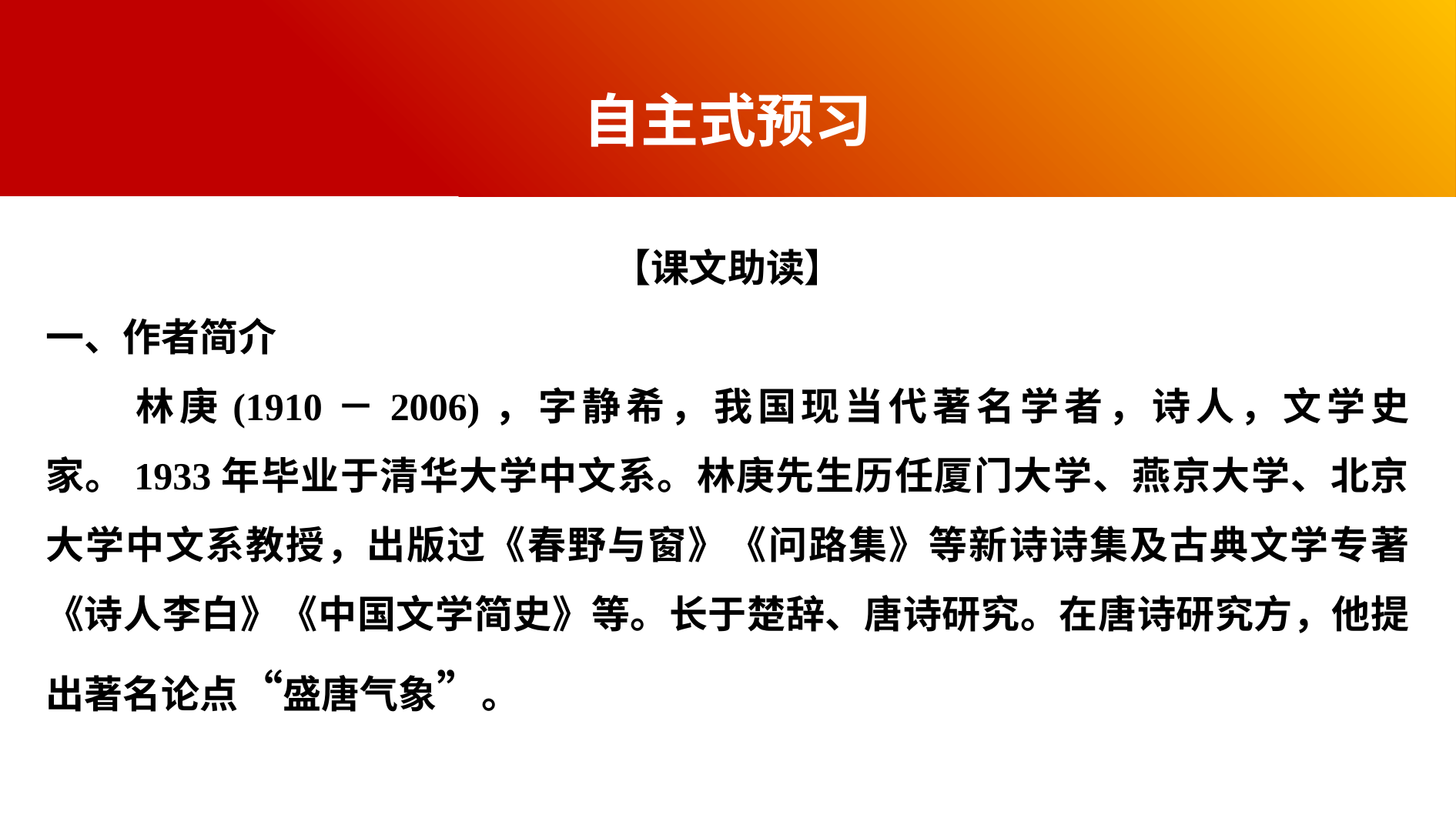

自主式预习
【课文助读】
一、作者简介
林庚(1910－2006)，字静希，我国现当代著名学者，诗人，文学史家。1933年毕业于清华大学中文系。林庚先生历任厦门大学、燕京大学、北京大学中文系教授，出版过《春野与窗》《问路集》等新诗诗集及古典文学专著《诗人李白》《中国文学简史》等。长于楚辞、唐诗研究。在唐诗研究方，他提出著名论点“盛唐气象”。